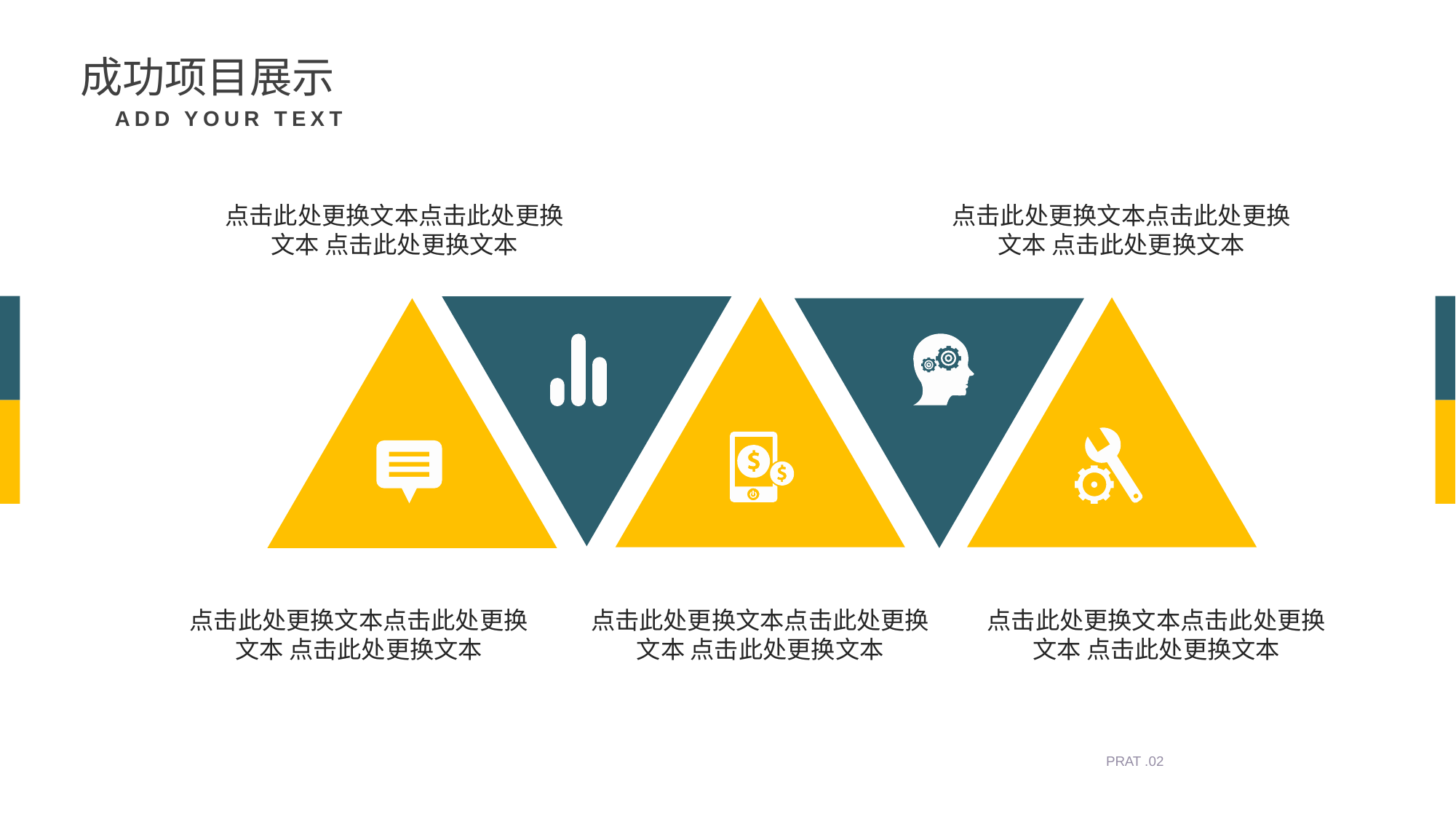

成功项目展示
ADD YOUR TEXT
点击此处更换文本点击此处更换文本 点击此处更换文本
点击此处更换文本点击此处更换文本 点击此处更换文本

点击此处更换文本点击此处更换文本 点击此处更换文本
点击此处更换文本点击此处更换文本 点击此处更换文本
点击此处更换文本点击此处更换文本 点击此处更换文本
PRAT .02